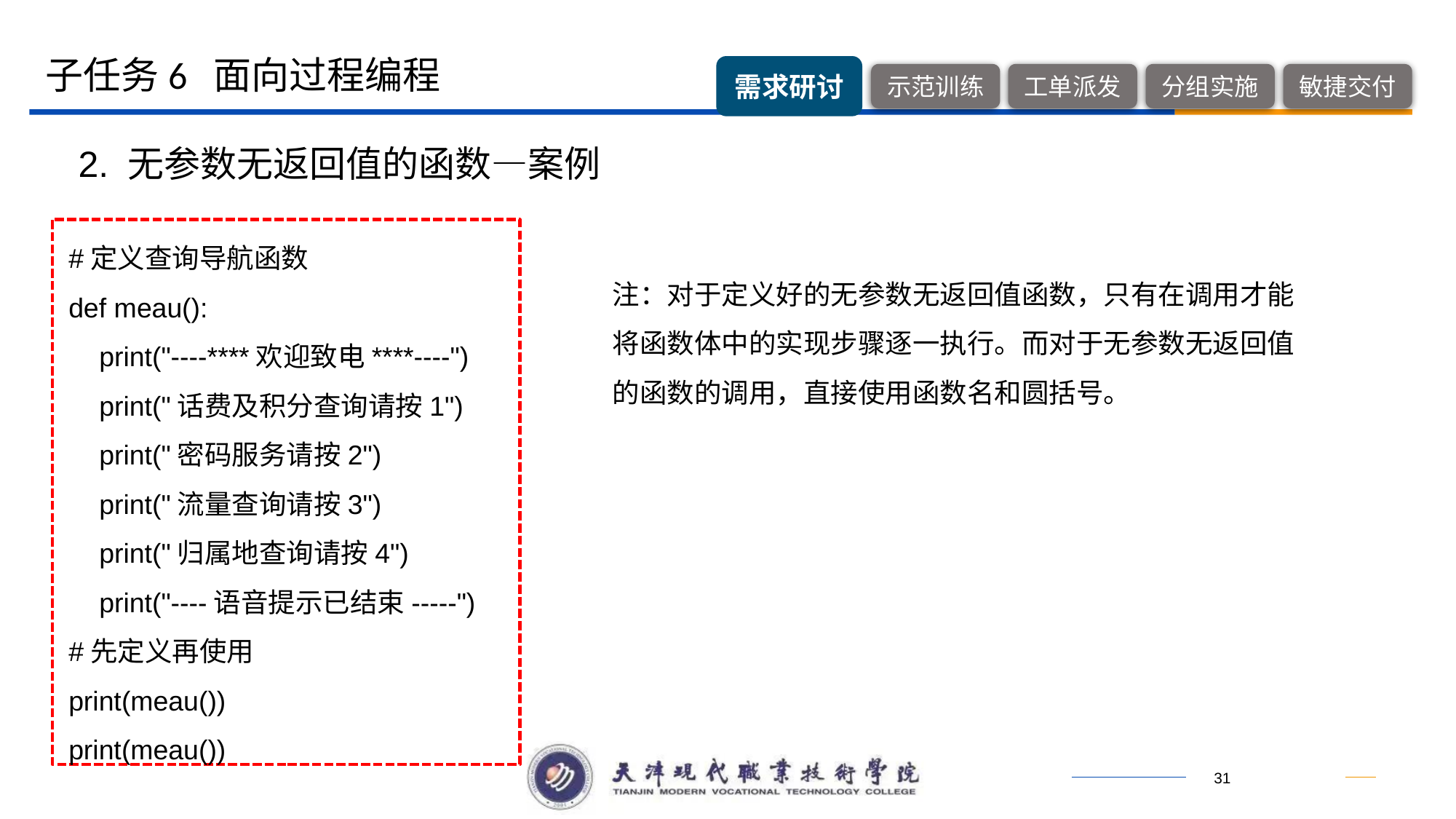

子任务6  面向过程编程

2. 无参数无返回值的函数—案例

#定义查询导航函数
def meau():
    print("----****欢迎致电****----")
    print("话费及积分查询请按1")
    print("密码服务请按2")
    print("流量查询请按3")
    print("归属地查询请按4")
    print("----语音提示已结束-----")
#先定义再使用
print(meau())
print(meau())
注：对于定义好的无参数无返回值函数，只有在调用才能将函数体中的实现步骤逐一执行。而对于无参数无返回值的函数的调用，直接使用函数名和圆括号。